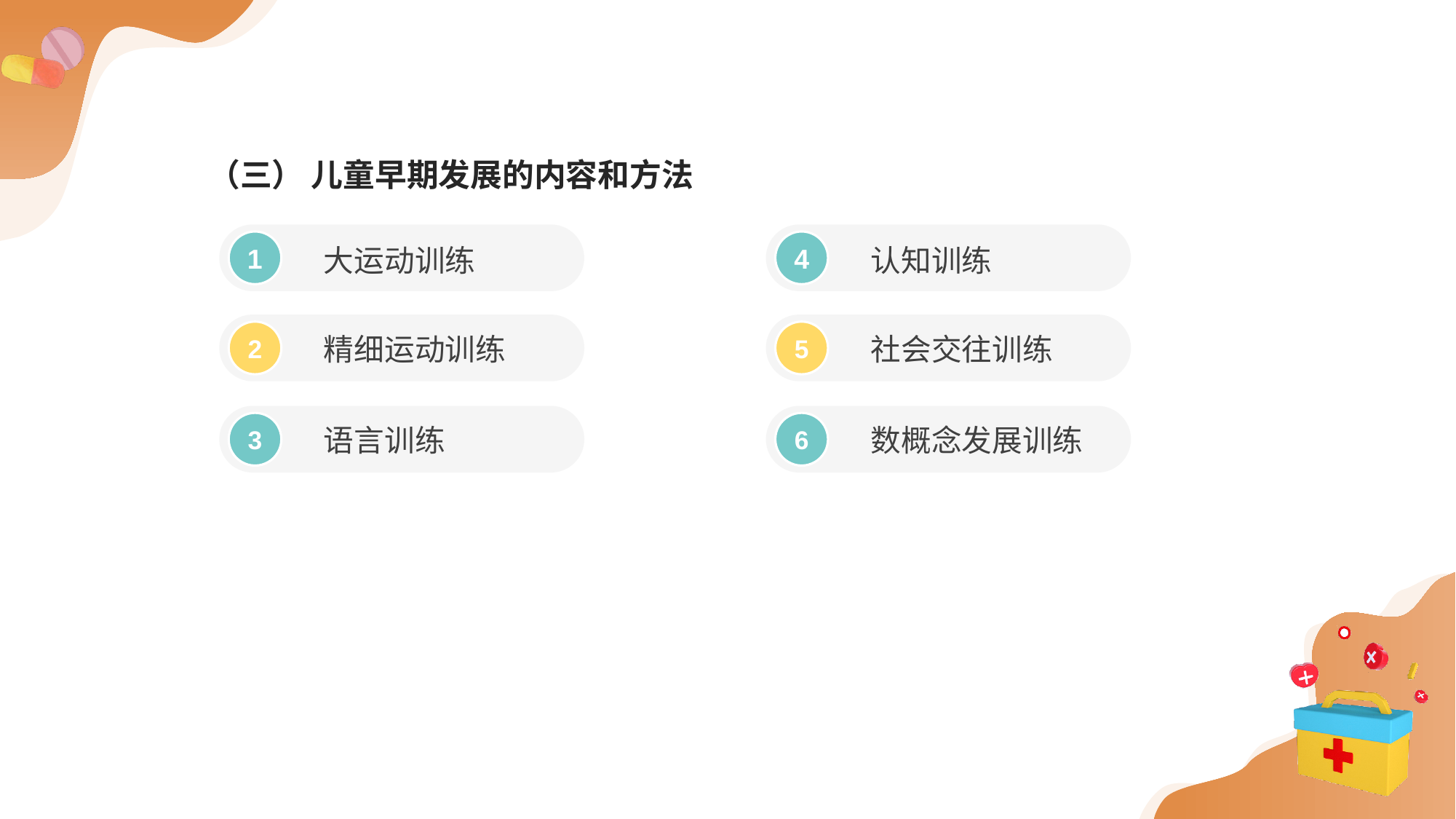

（三） 儿童早期发展的内容和方法
大运动训练
认知训练

1
4
精细运动训练
社会交往训练

2
5
语言训练
数概念发展训练

3
6